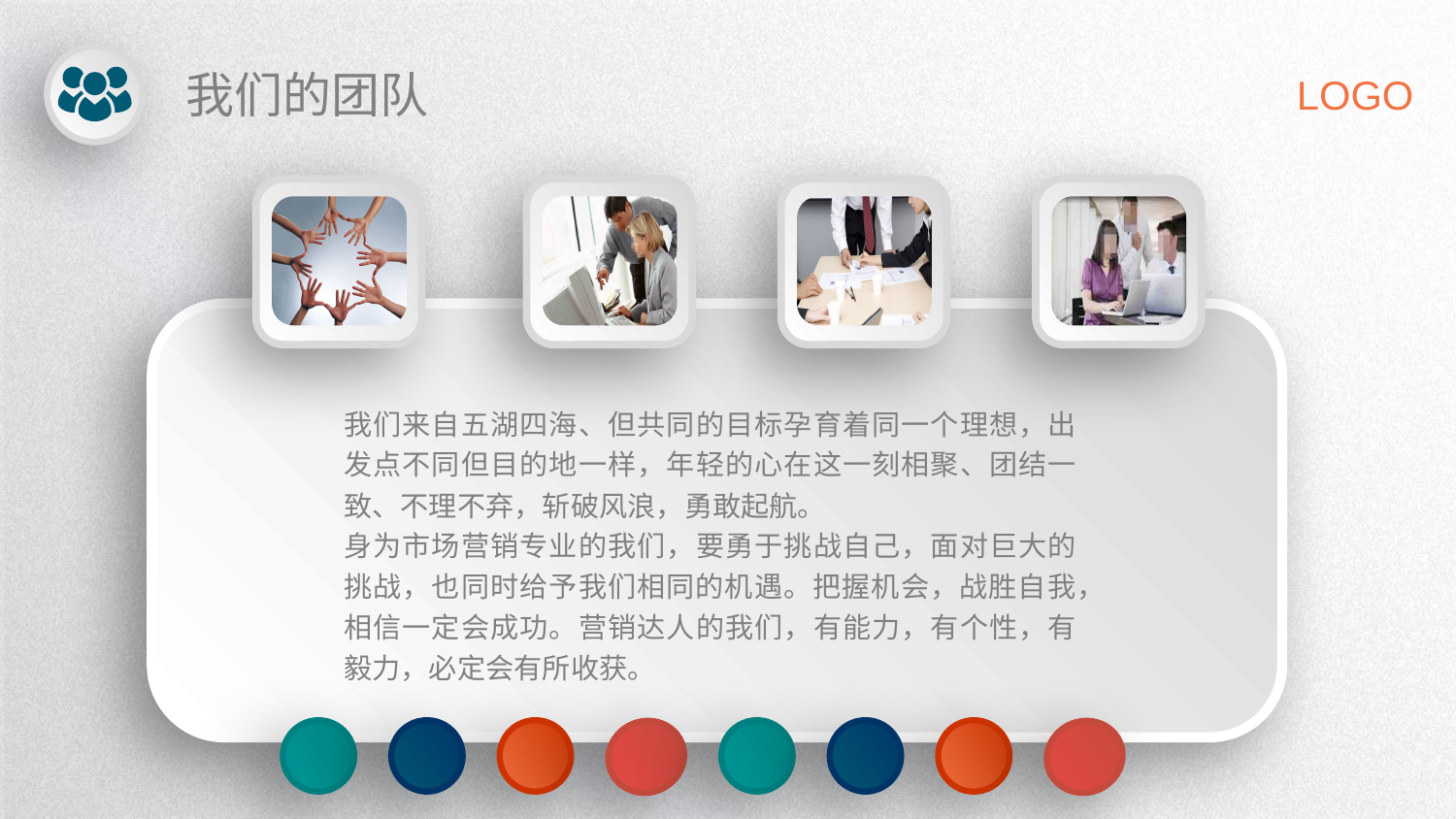

我们的团队
LOGO

我们来自五湖四海、但共同的目标孕育着同一个理想，出发点不同但目的地一样，年轻的心在这一刻相聚、团结一致、不理不弃，斩破风浪，勇敢起航。
身为市场营销专业的我们，要勇于挑战自己，面对巨大的挑战，也同时给予我们相同的机遇。把握机会，战胜自我，相信一定会成功。营销达人的我们，有能力，有个性，有毅力，必定会有所收获。